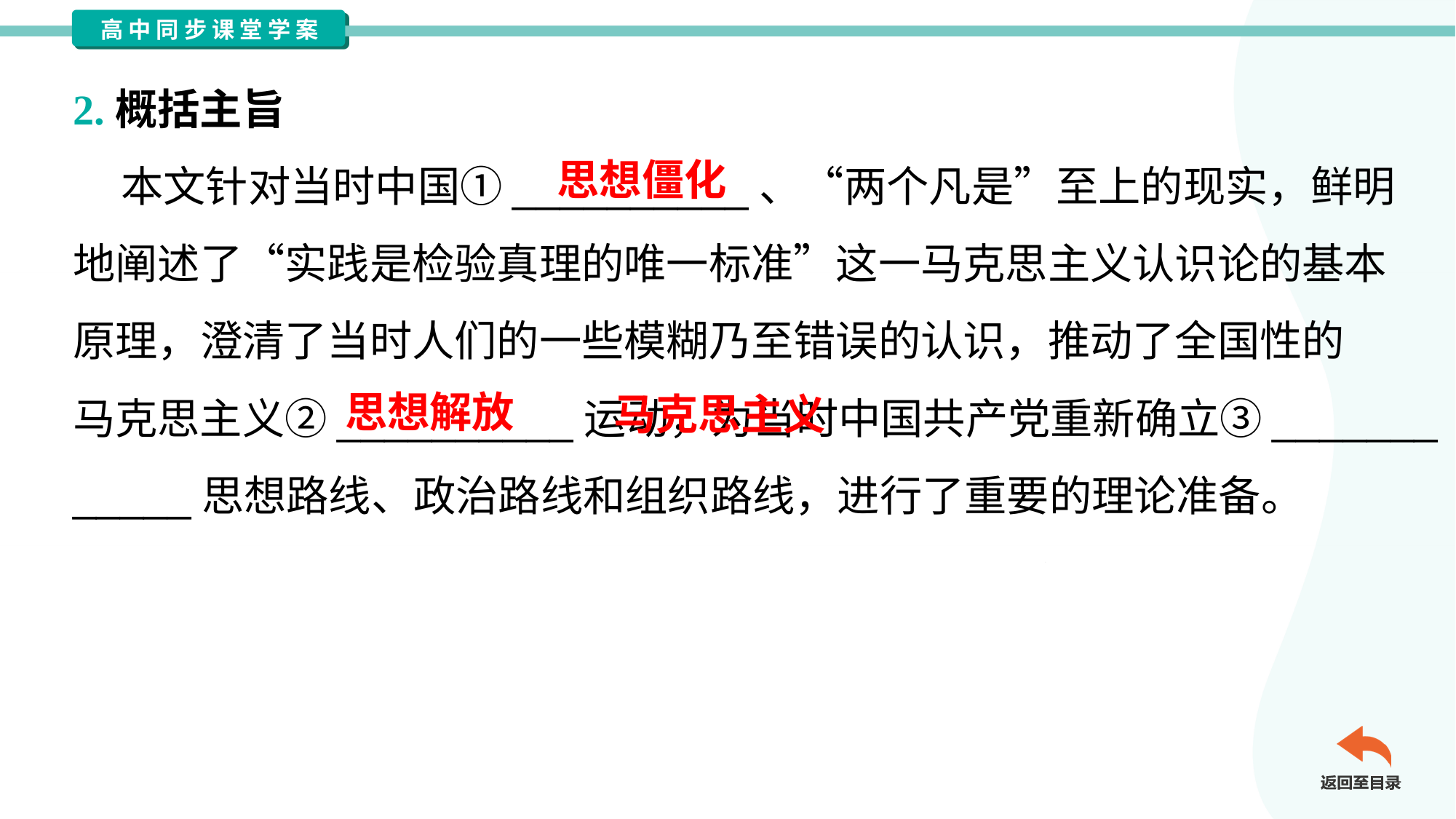

2.概括主旨
    本文针对当时中国①__________、“两个凡是”至上的现实，鲜明
地阐述了“实践是检验真理的唯一标准”这一马克思主义认识论的基本
原理，澄清了当时人们的一些模糊乃至错误的认识，推动了全国性的
马克思主义②__________运动，为当时中国共产党重新确立③_______
_____思想路线、政治路线和组织路线，进行了重要的理论准备。
思想僵化
                                                       马克思主义
思想解放